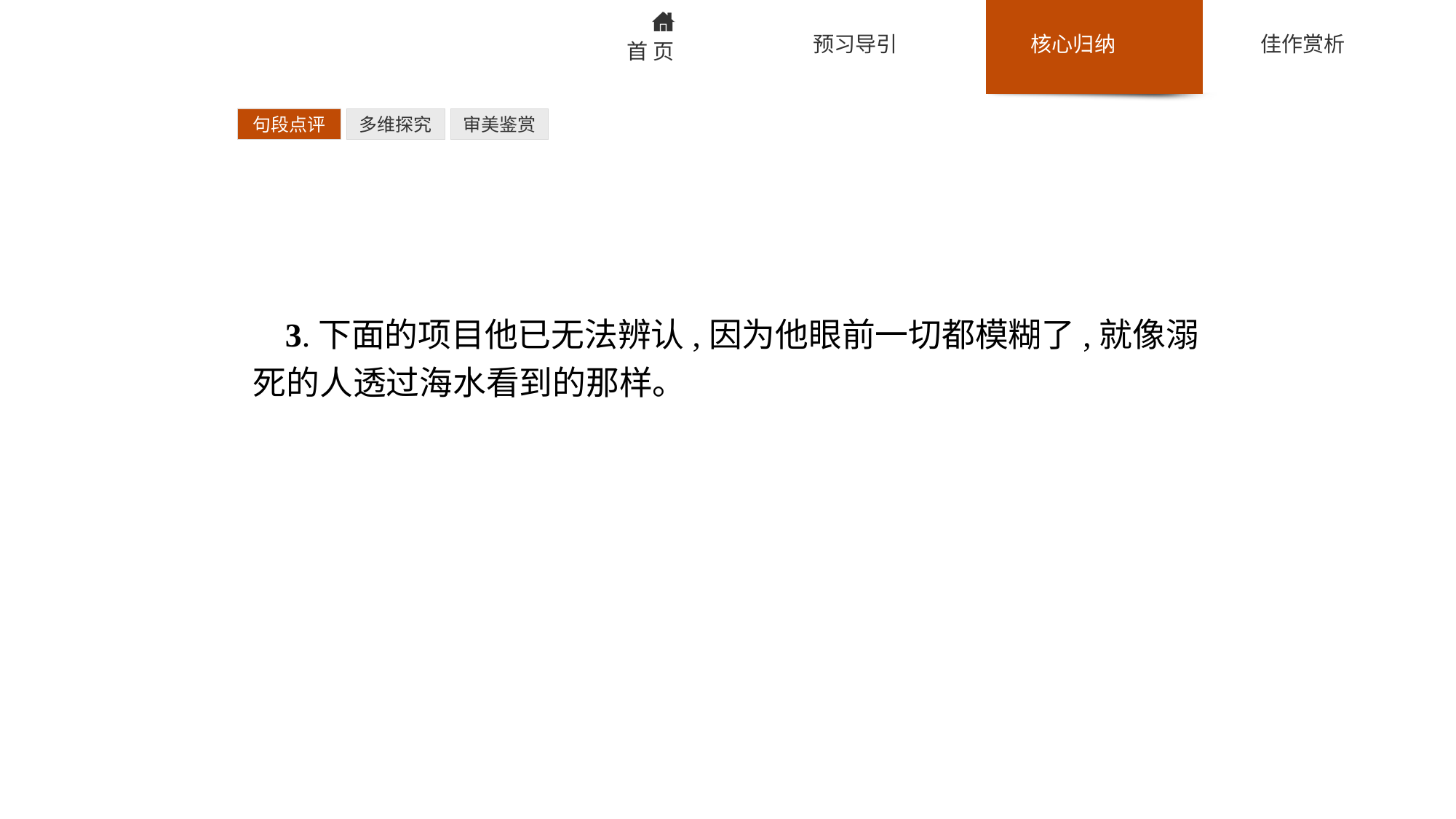

句段点评
多维探究
审美鉴赏
3.下面的项目他已无法辨认,因为他眼前一切都模糊了,就像溺死的人透过海水看到的那样。
点评:用类比手法写视觉感受,回忆人生之大不幸,把自己看成将死之人,形象地表达了在生命旺盛时期痛失爱妻幼子后的极端悲恸以及对生活的无奈、茫然乃至悲观绝望。